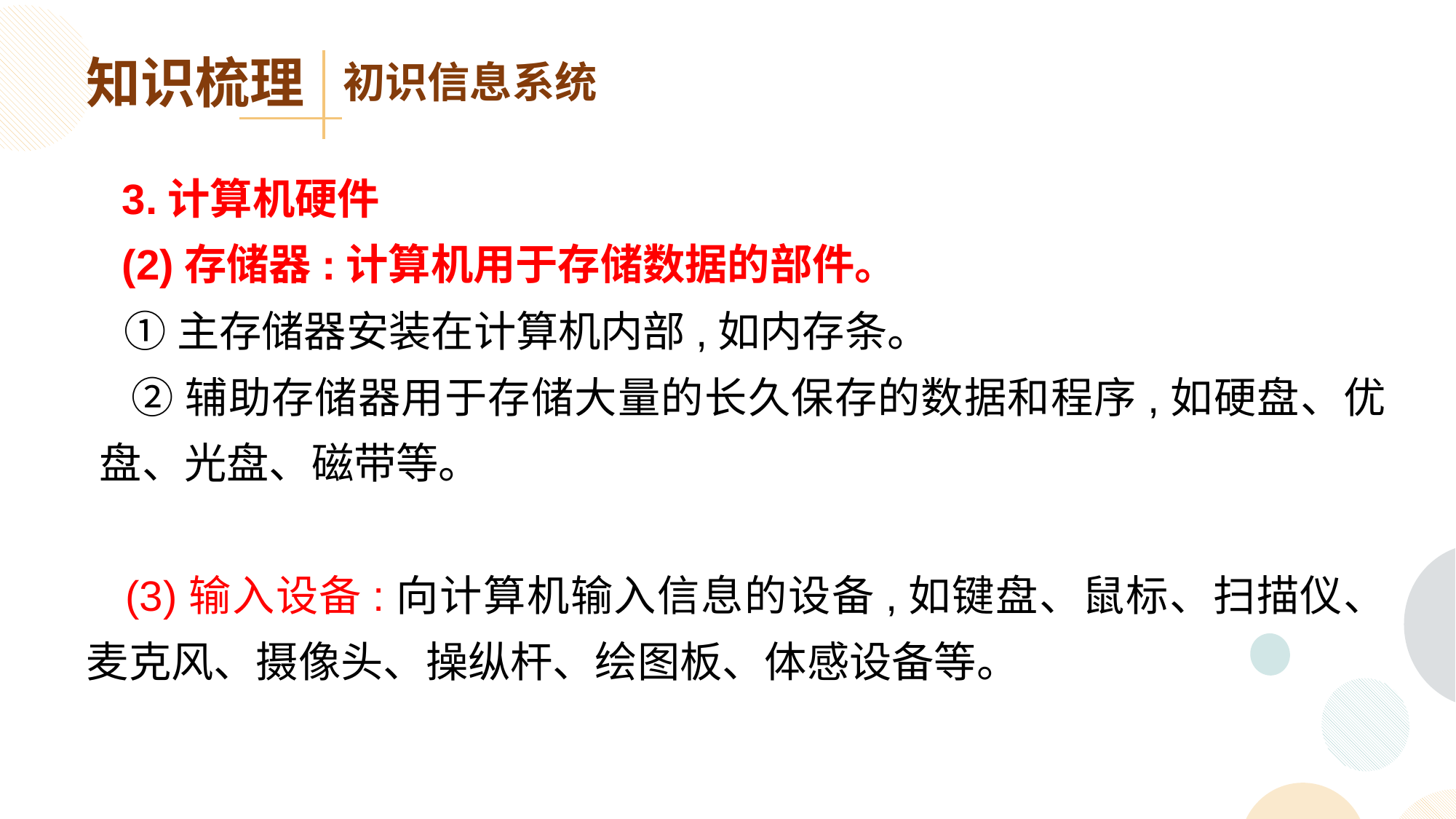

知识梳理
初识信息系统
   3.计算机硬件
   (2)存储器:计算机用于存储数据的部件。
    ①主存储器安装在计算机内部,如内存条。
   ②辅助存储器用于存储大量的长久保存的数据和程序,如硬盘、优盘、光盘、磁带等。

   (3)输入设备:向计算机输入信息的设备,如键盘、鼠标、扫描仪、麦克风、摄像头、操纵杆、绘图板、体感设备等。